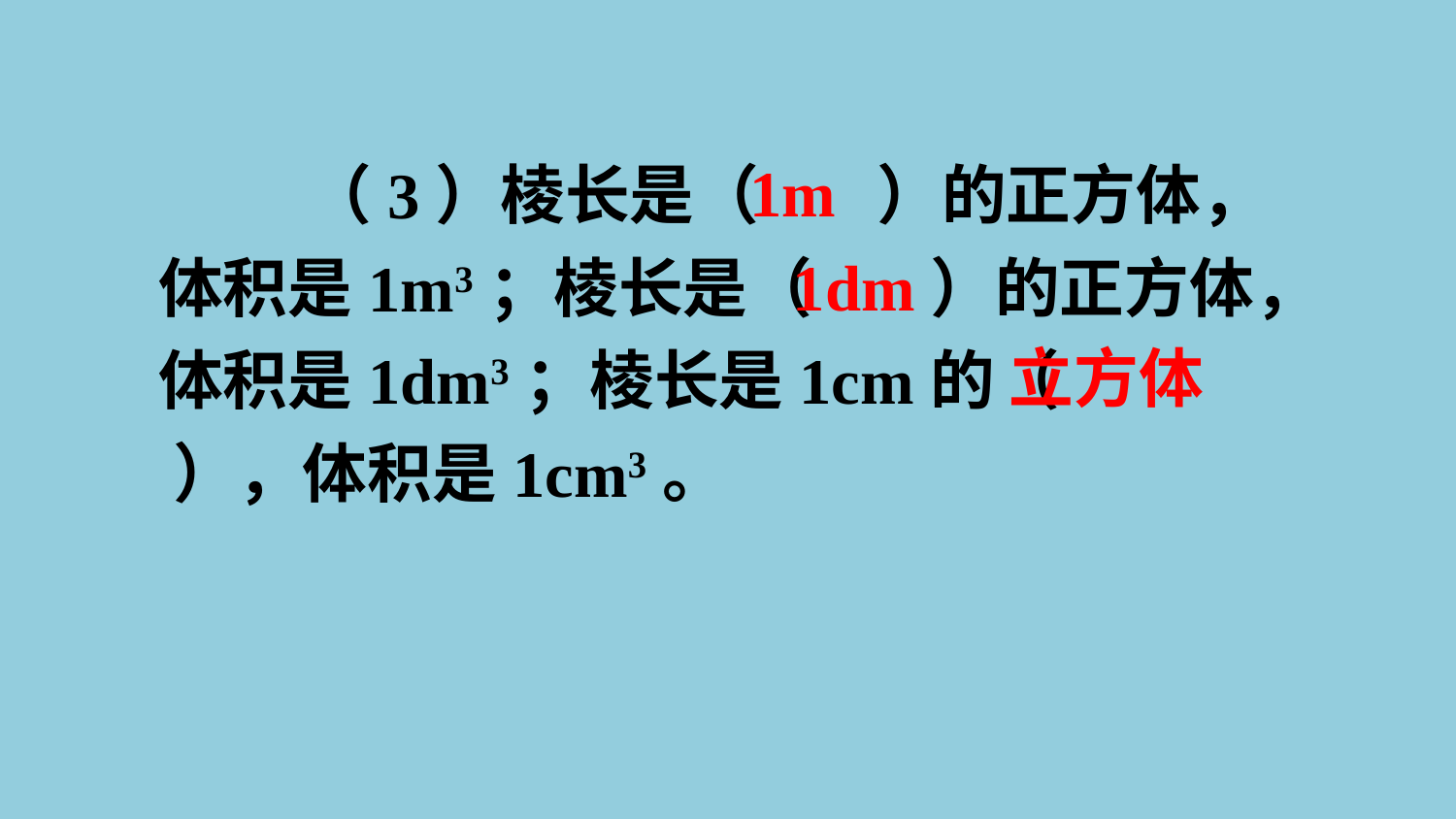

1m
         （3）棱长是（        ）的正方体，体积是1m3；棱长是（        ）的正方体，体积是1dm3；棱长是1cm的（             ），体积是1cm3。
1dm
立方体